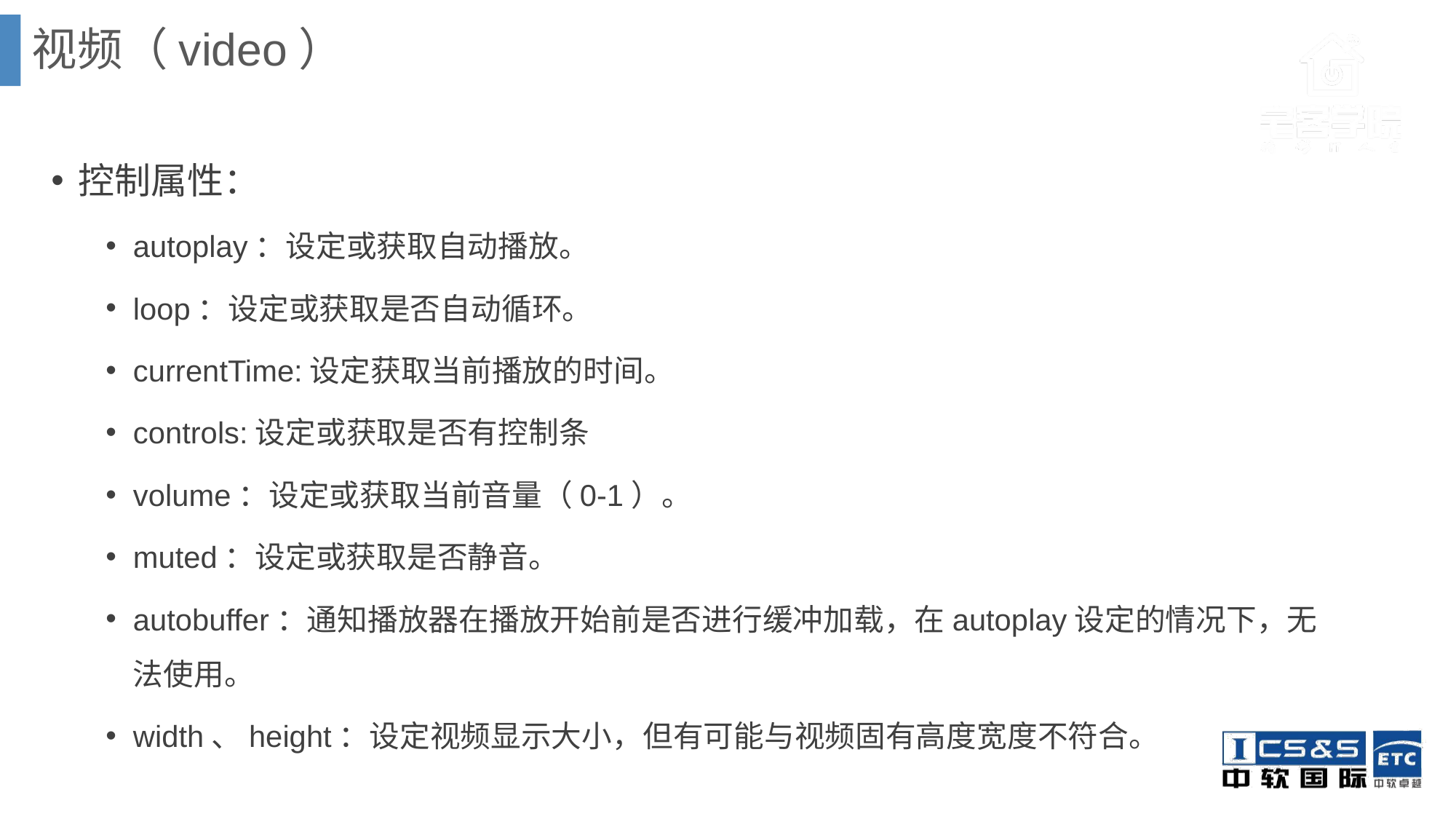

视频（video）
控制属性：
autoplay：设定或获取自动播放。
loop：设定或获取是否自动循环。
currentTime:设定获取当前播放的时间。
controls:设定或获取是否有控制条
volume：设定或获取当前音量（0-1）。
muted：设定或获取是否静音。
autobuffer：通知播放器在播放开始前是否进行缓冲加载，在autoplay设定的情况下，无法使用。
width、height：设定视频显示大小，但有可能与视频固有高度宽度不符合。